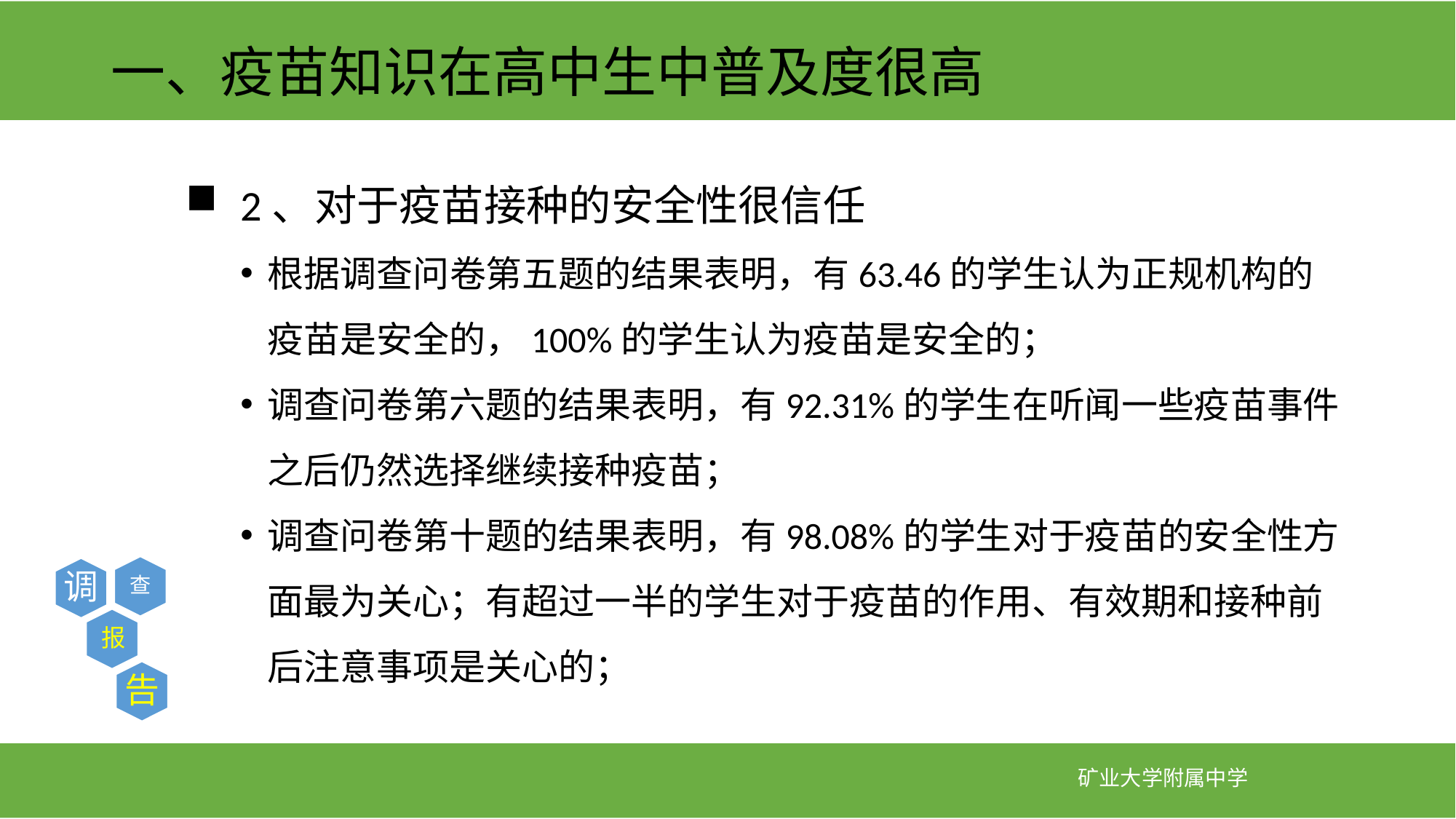

# 一、疫苗知识在高中生中普及度很高
2、对于疫苗接种的安全性很信任
根据调查问卷第五题的结果表明，有63.46的学生认为正规机构的疫苗是安全的，100%的学生认为疫苗是安全的；
调查问卷第六题的结果表明，有92.31%的学生在听闻一些疫苗事件之后仍然选择继续接种疫苗；
调查问卷第十题的结果表明，有98.08%的学生对于疫苗的安全性方面最为关心；有超过一半的学生对于疫苗的作用、有效期和接种前后注意事项是关心的；